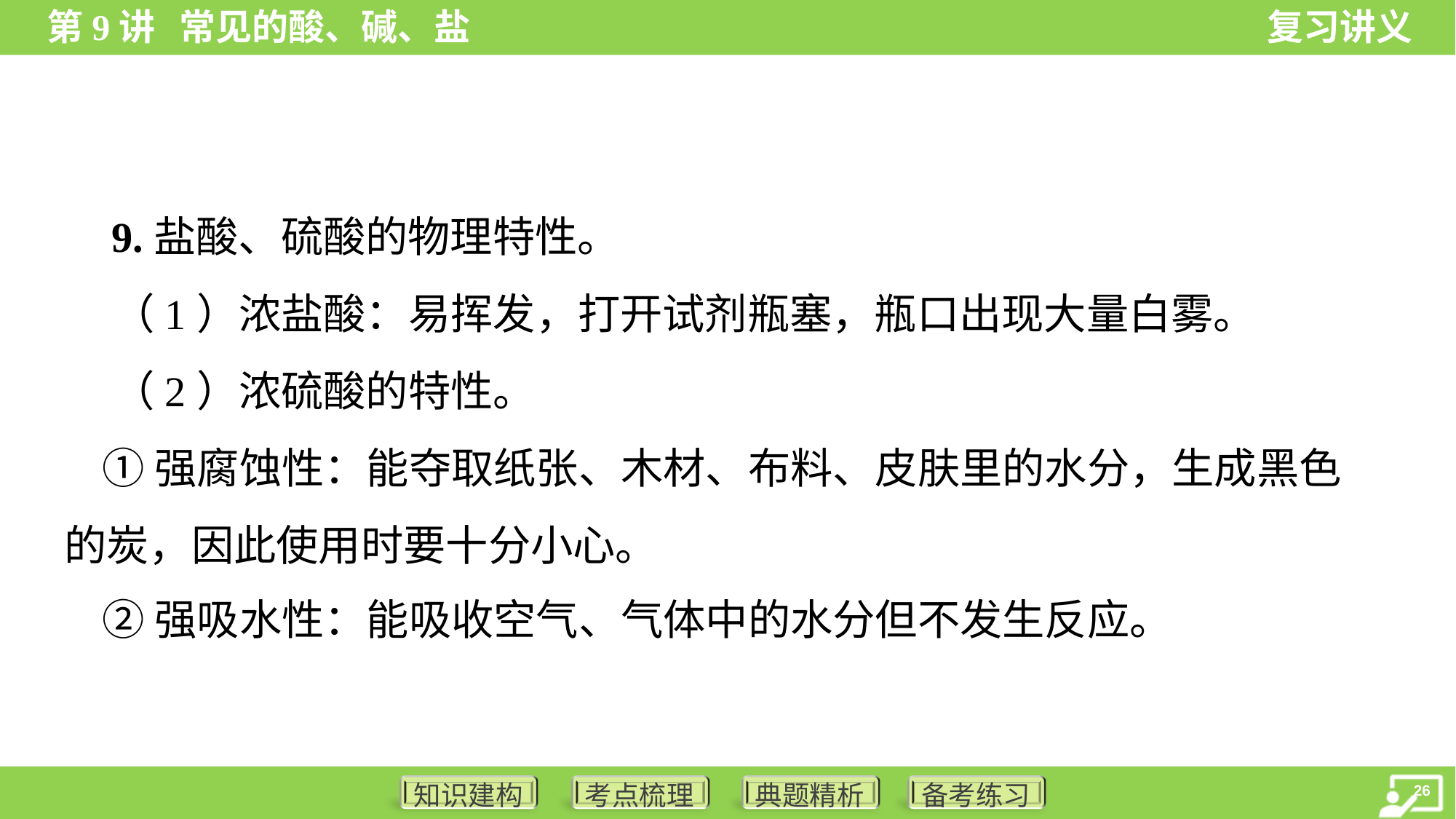

9.盐酸、硫酸的物理特性。
    （1）浓盐酸：易挥发，打开试剂瓶塞，瓶口出现大量白雾。
    （2）浓硫酸的特性。
    ①强腐蚀性：能夺取纸张、木材、布料、皮肤里的水分，生成黑色
的炭，因此使用时要十分小心。
    ②强吸水性：能吸收空气、气体中的水分但不发生反应。